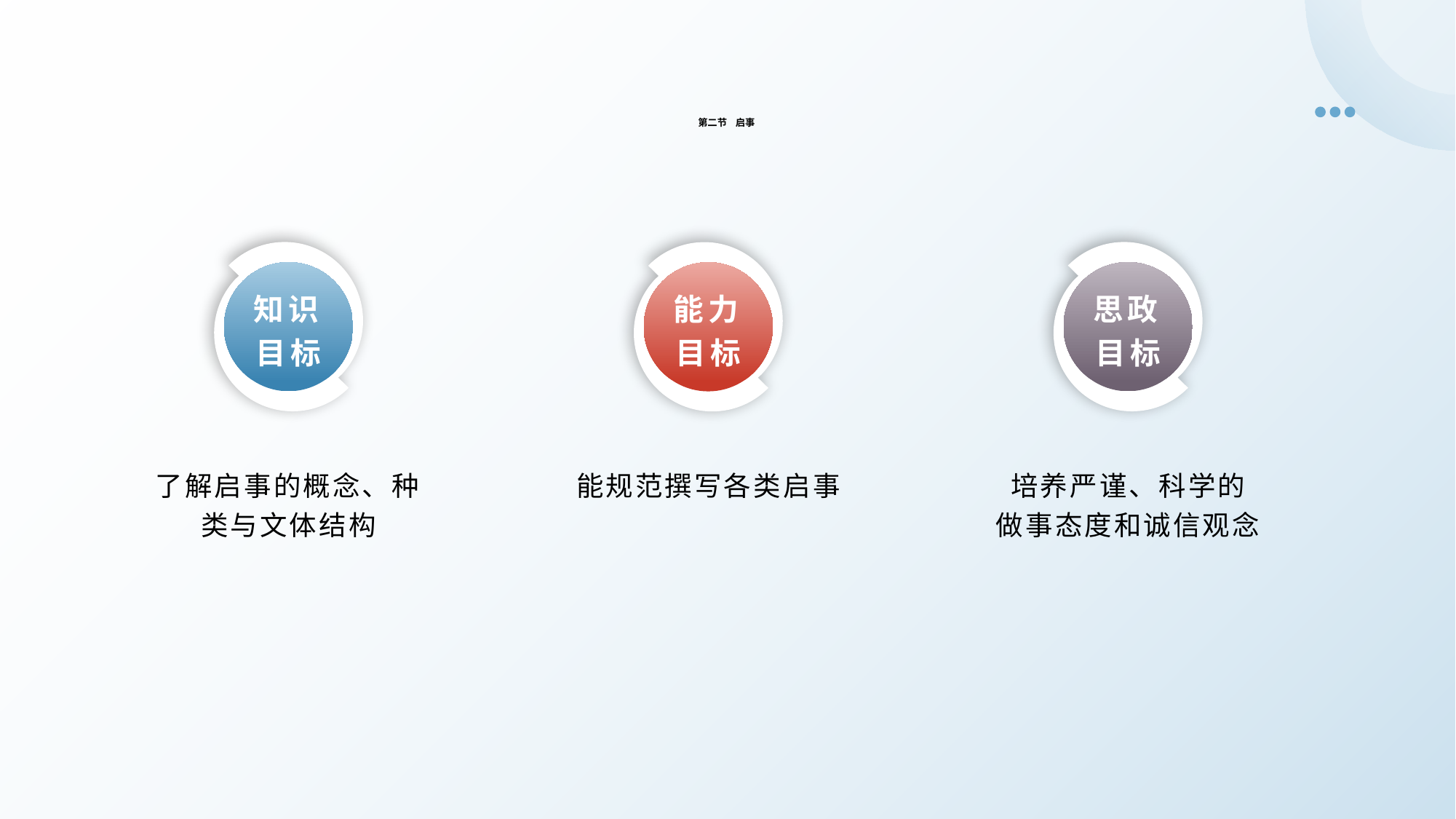

第二节    启事

知识目标
思政目标
能力目标
了解启事的概念、种类与文体结构

培养严谨、科学的
做事态度和诚信观念
能规范撰写各类启事